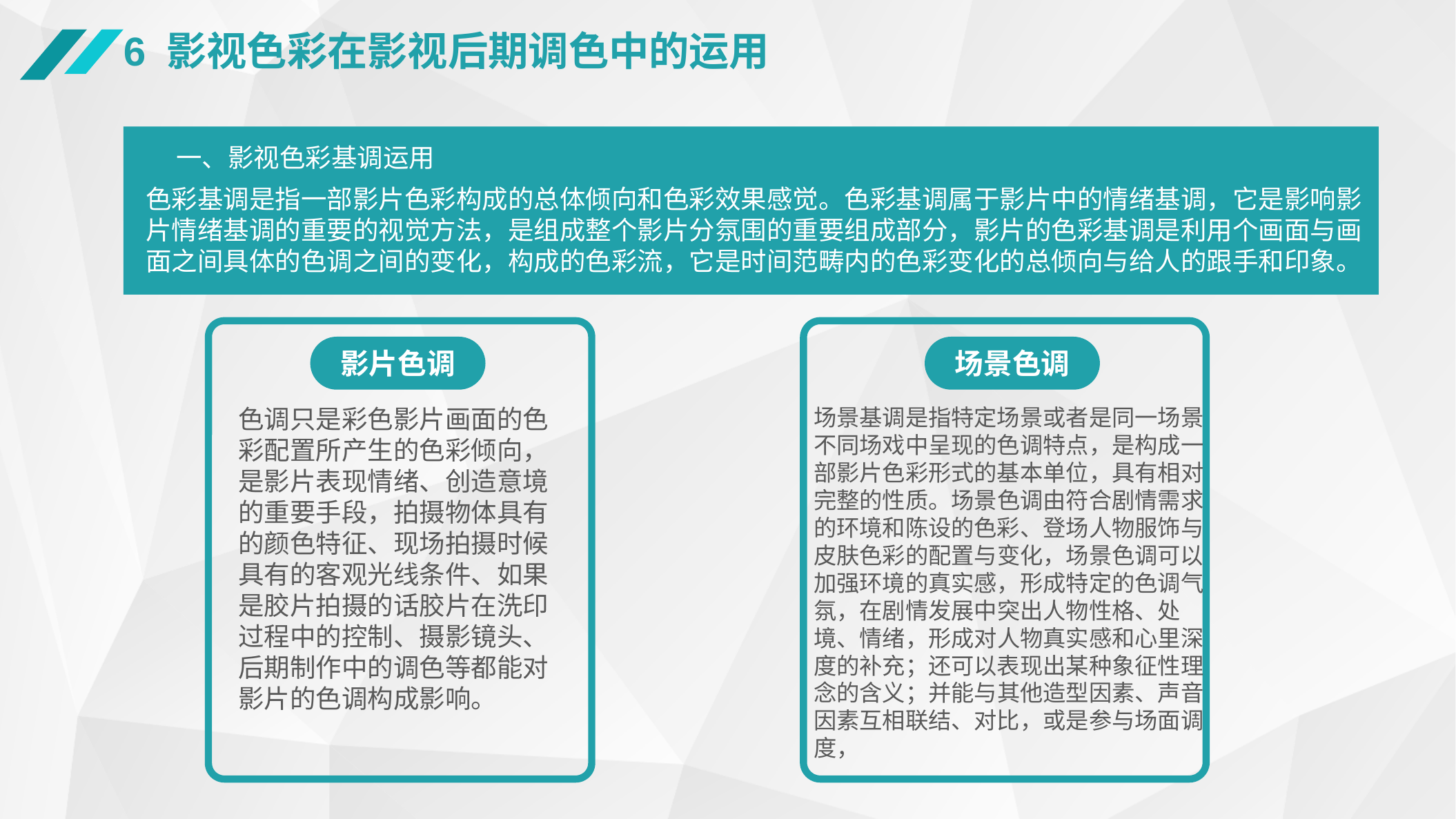

6 影视色彩在影视后期调色中的运用

一、影视色彩基调运用
色彩基调是指一部影片色彩构成的总体倾向和色彩效果感觉。色彩基调属于影片中的情绪基调，它是影响影片情绪基调的重要的视觉方法，是组成整个影片分氛围的重要组成部分，影片的色彩基调是利用个画面与画面之间具体的色调之间的变化，构成的色彩流，它是时间范畴内的色彩变化的总倾向与给人的跟手和印象。

影片色调
场景色调
色调只是彩色影片画面的色彩配置所产生的色彩倾向，是影片表现情绪、创造意境的重要手段，拍摄物体具有的颜色特征、现场拍摄时候具有的客观光线条件、如果是胶片拍摄的话胶片在洗印过程中的控制、摄影镜头、后期制作中的调色等都能对影片的色调构成影响。
场景基调是指特定场景或者是同一场景不同场戏中呈现的色调特点，是构成一部影片色彩形式的基本单位，具有相对完整的性质。场景色调由符合剧情需求的环境和陈设的色彩、登场人物服饰与皮肤色彩的配置与变化，场景色调可以加强环境的真实感，形成特定的色调气氛，在剧情发展中突出人物性格、处境、情绪，形成对人物真实感和心里深度的补充；还可以表现出某种象征性理念的含义；并能与其他造型因素、声音因素互相联结、对比，或是参与场面调度，